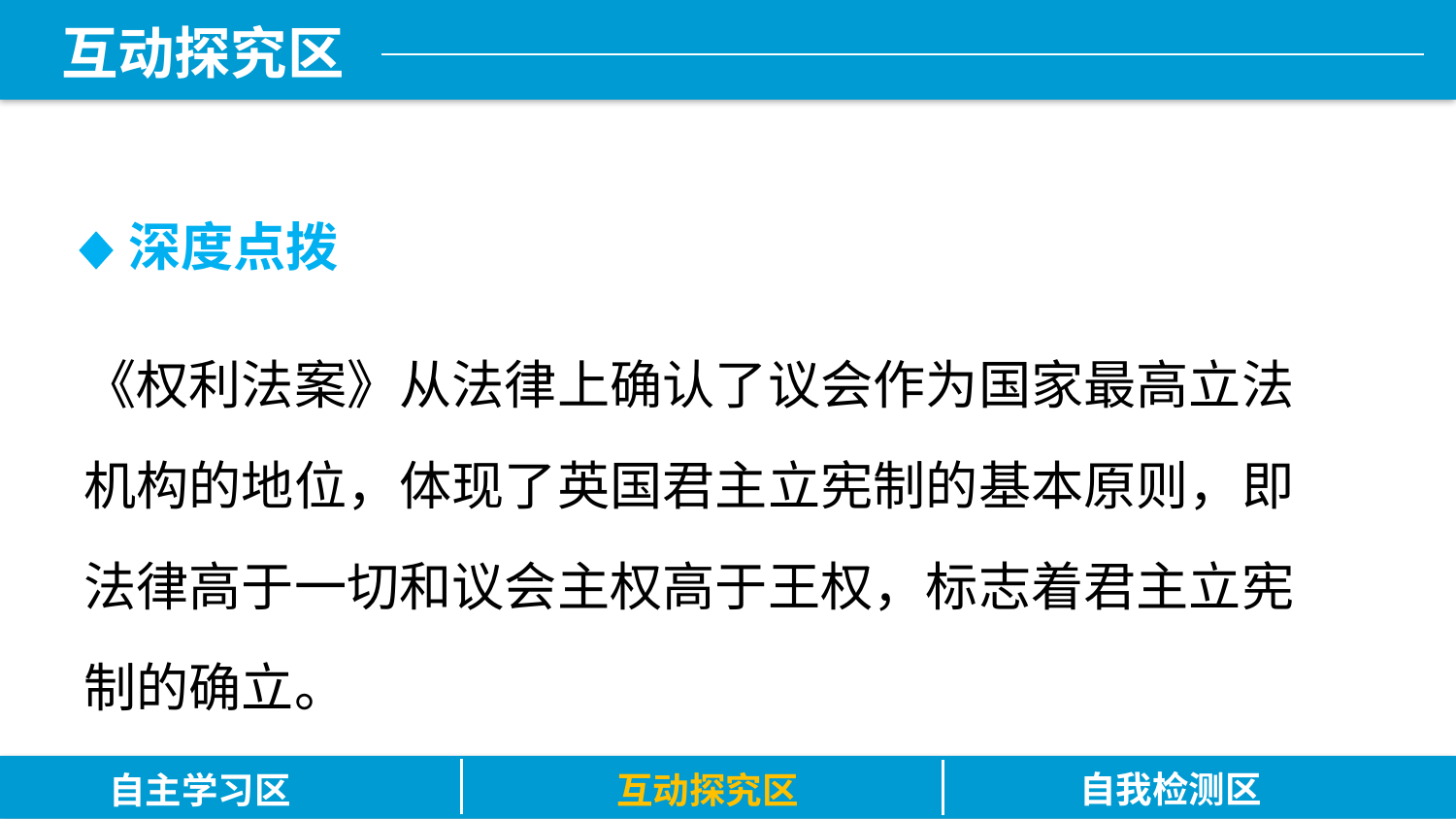

深度点拨

《权利法案》从法律上确认了议会作为国家最高立法机构的地位，体现了英国君主立宪制的基本原则，即法律高于一切和议会主权高于王权，标志着君主立宪制的确立。
自我检测区
自主学习区
互动探究区